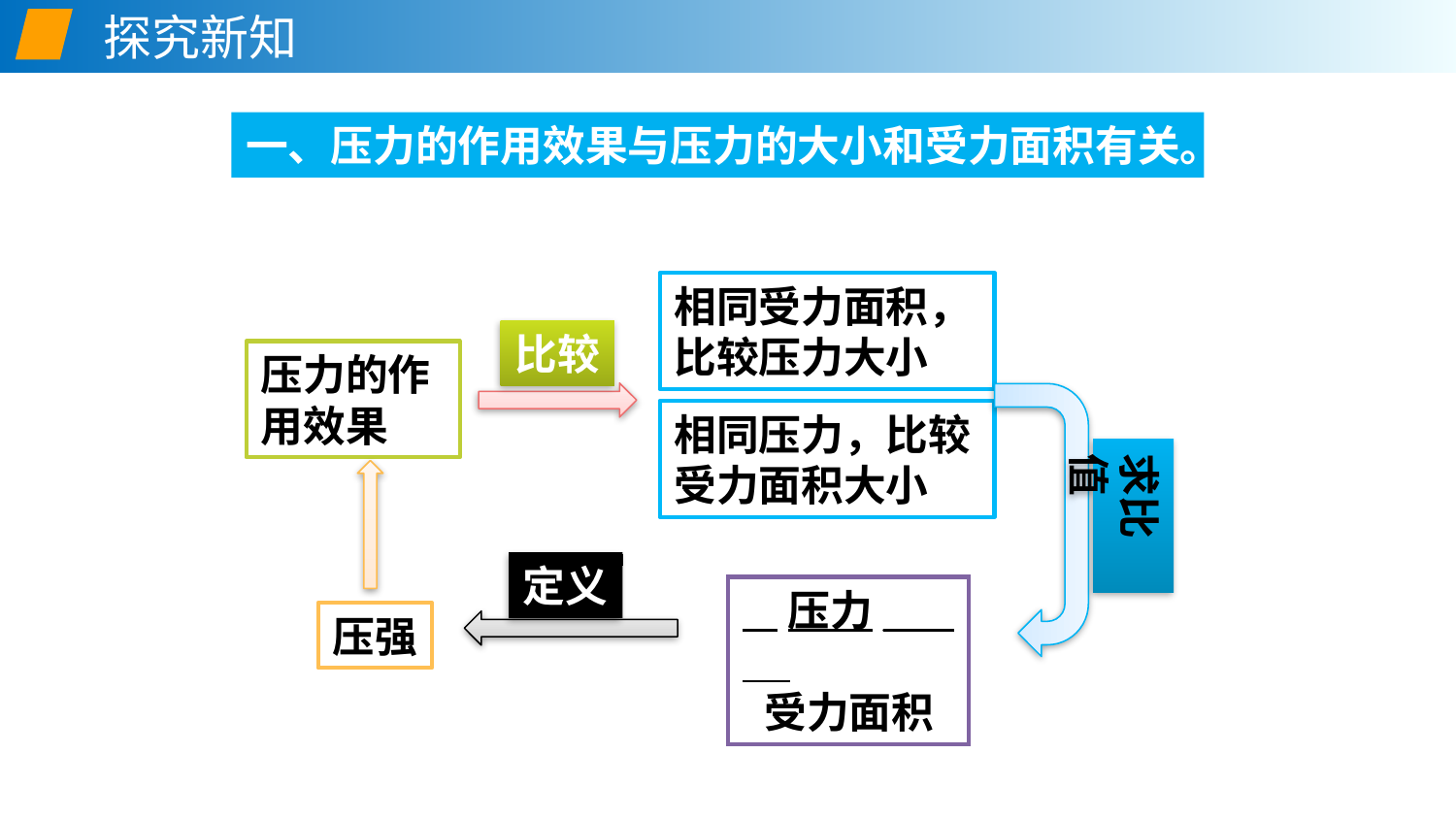

探究新知
一、压力的作用效果与压力的大小和受力面积有关。
相同受力面积，比较压力大小
比较

压力的作用效果
求比值

相同压力，比较受力面积大小

定义

   压力___
 受力面积
压强